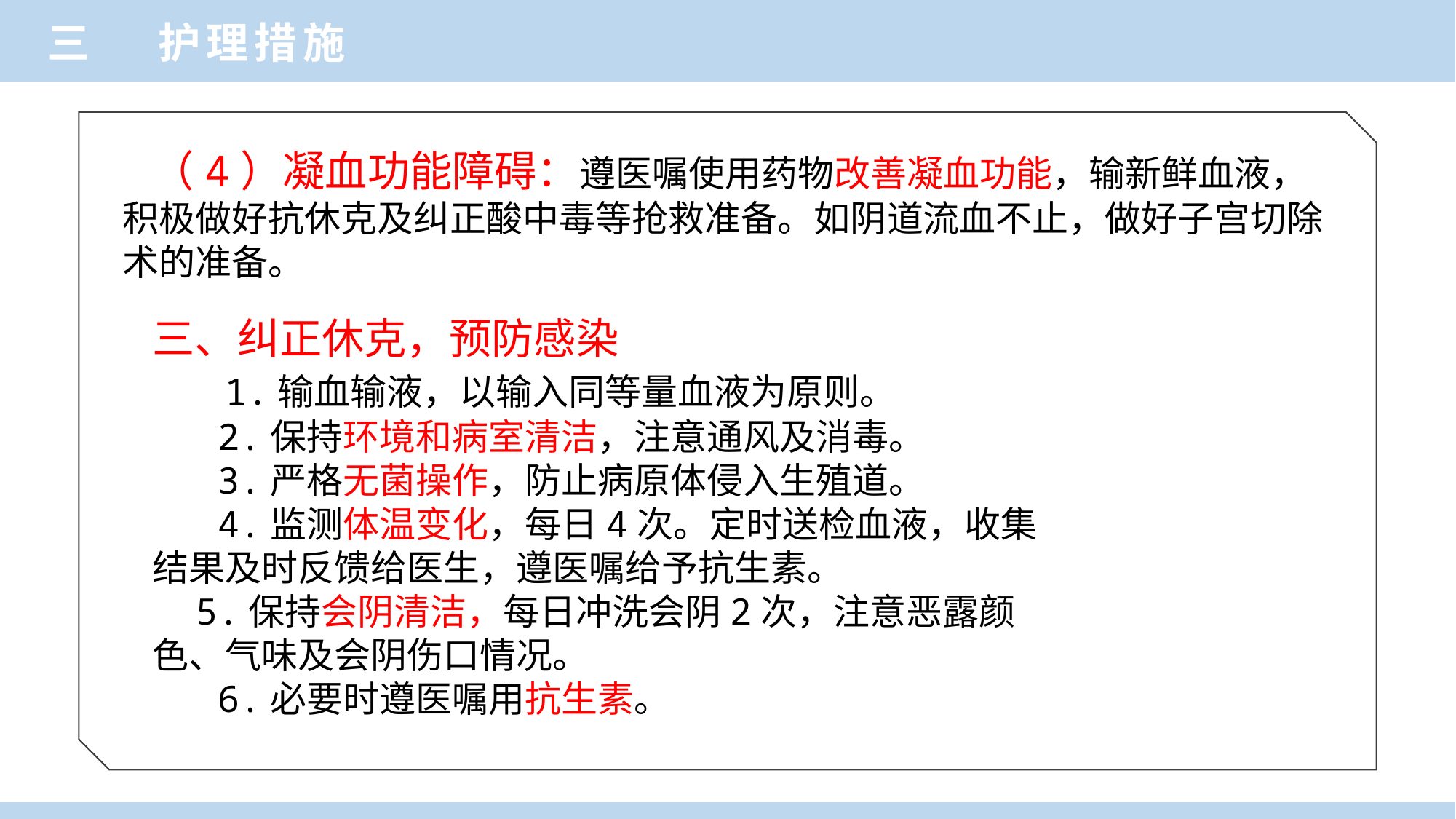

三    护理措施

  （4）凝血功能障碍：遵医嘱使用药物改善凝血功能，输新鲜血液，积极做好抗休克及纠正酸中毒等抢救准备。如阴道流血不止，做好子宫切除术的准备。
三、纠正休克，预防感染
   1.输血输液，以输入同等量血液为原则。
   2.保持环境和病室清洁，注意通风及消毒。
   3.严格无菌操作，防止病原体侵入生殖道。
   4.监测体温变化，每日4次。定时送检血液，收集
结果及时反馈给医生，遵医嘱给予抗生素。
  5.保持会阴清洁，每日冲洗会阴2次，注意恶露颜
色、气味及会阴伤口情况。
   6.必要时遵医嘱用抗生素。